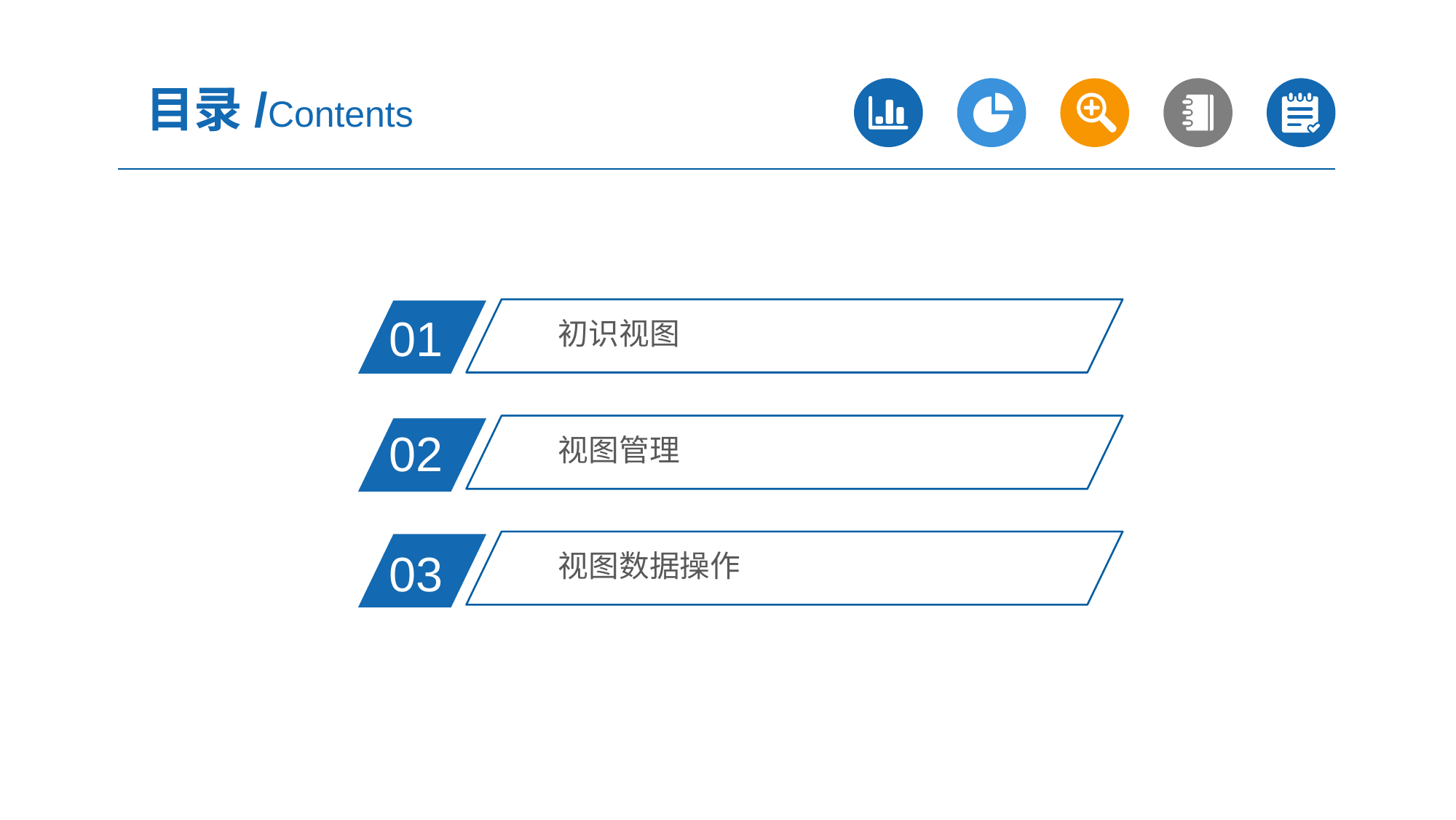

目录/Contents

初识视图

01

视图管理

02

视图数据操作

03